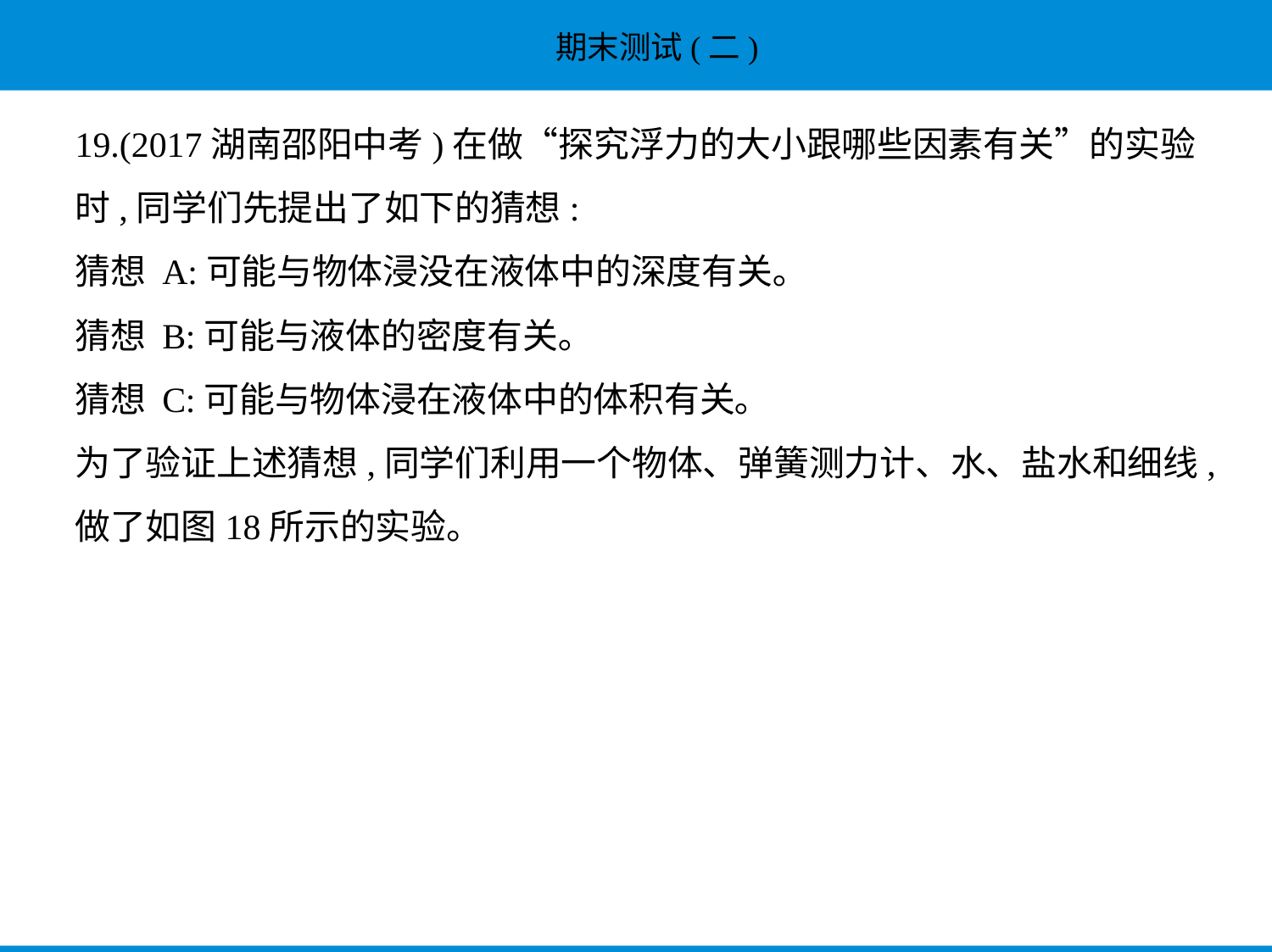

19.(2017湖南邵阳中考)在做“探究浮力的大小跟哪些因素有关”的实验
时,同学们先提出了如下的猜想:
猜想 A:可能与物体浸没在液体中的深度有关｡
猜想 B:可能与液体的密度有关｡
猜想 C:可能与物体浸在液体中的体积有关｡
为了验证上述猜想,同学们利用一个物体、弹簧测力计、水、盐水和细线,
做了如图18所示的实验。